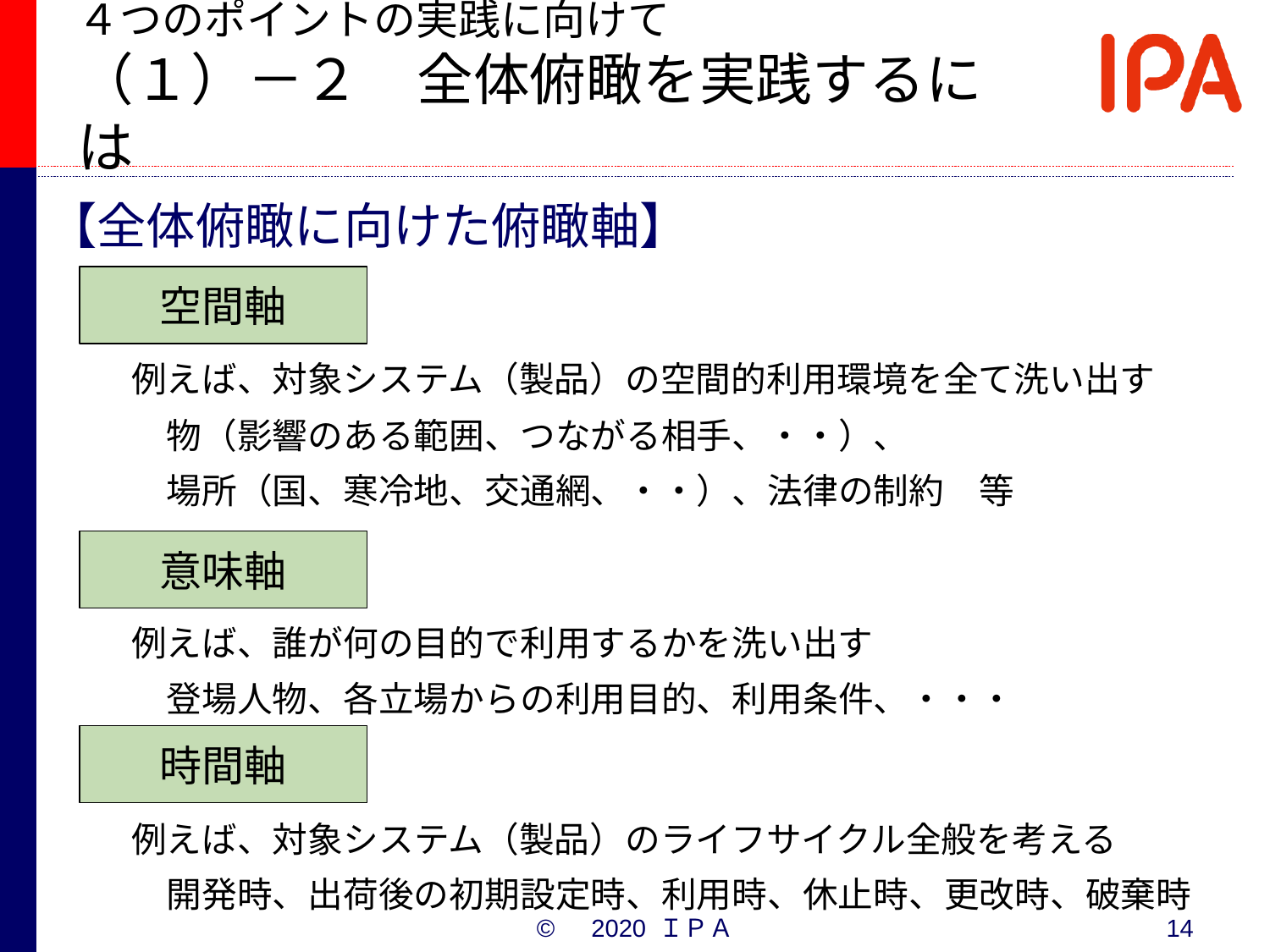

４つのポイントの実践に向けて
（１）－２　全体俯瞰を実践するには
# 【全体俯瞰に向けた俯瞰軸】
空間軸
例えば、対象システム（製品）の空間的利用環境を全て洗い出す
　物（影響のある範囲、つながる相手、・・）、
　場所（国、寒冷地、交通網、・・）、法律の制約　等

意味軸
例えば、誰が何の目的で利用するかを洗い出す
　登場人物、各立場からの利用目的、利用条件、・・・

時間軸
例えば、対象システム（製品）のライフサイクル全般を考える
　開発時、出荷後の初期設定時、利用時、休止時、更改時、破棄時

©　2020 ＩＰＡ
14